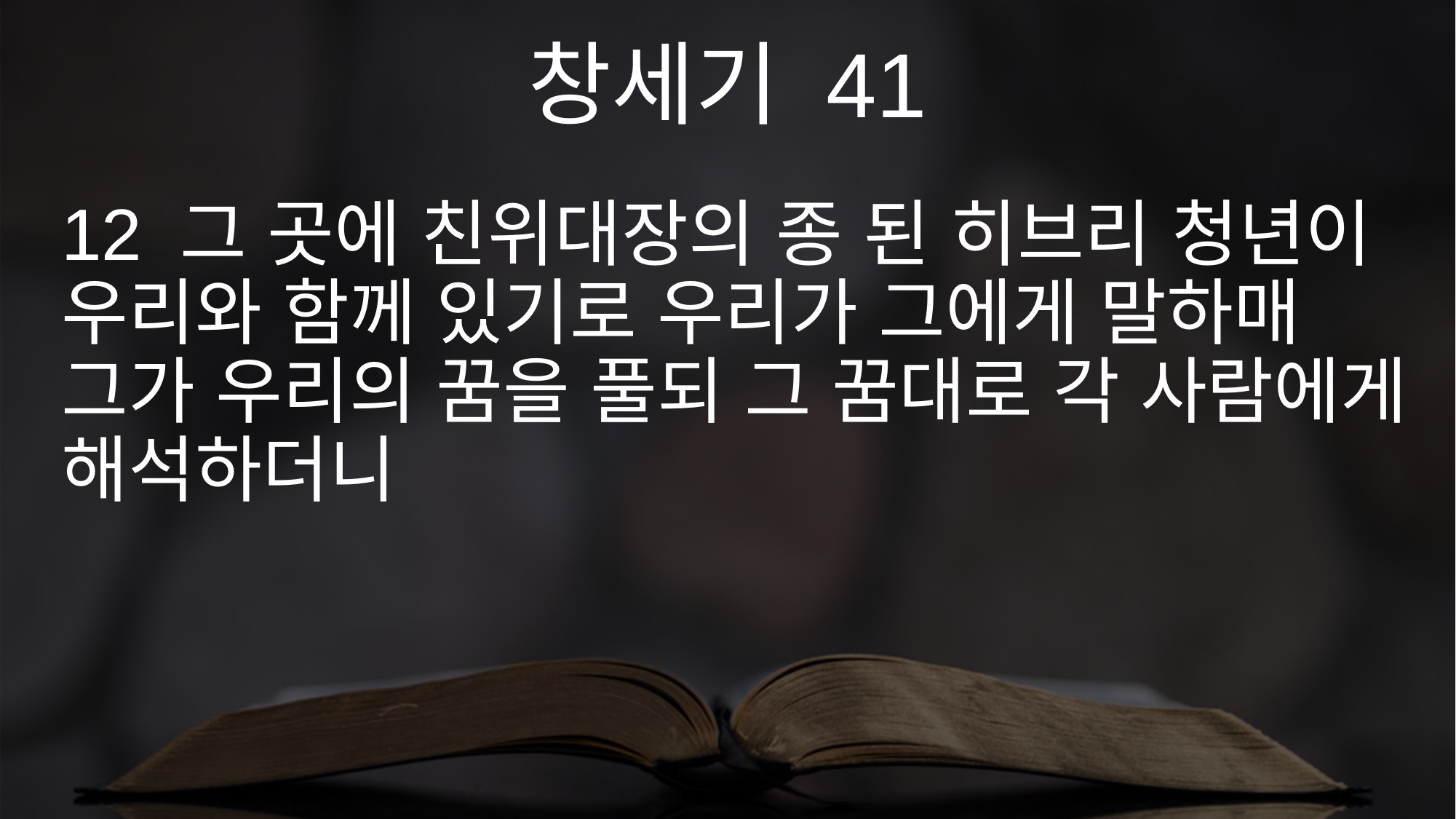

창세기 41
12 그 곳에 친위대장의 종 된 히브리 청년이 우리와 함께 있기로 우리가 그에게 말하매 그가 우리의 꿈을 풀되 그 꿈대로 각 사람에게 해석하더니